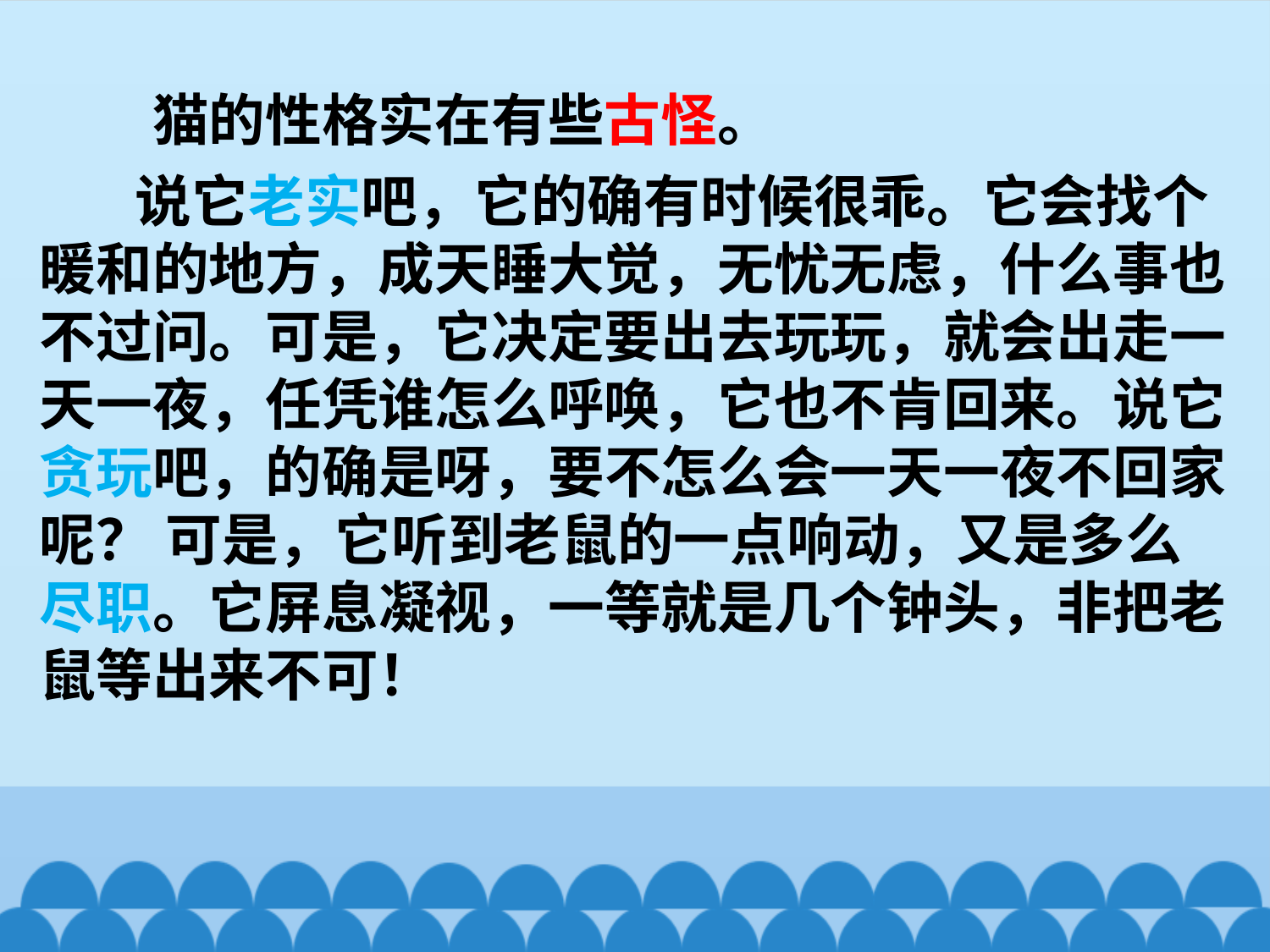

猫的性格实在有些古怪。
         说它老实吧，它的确有时候很乖。它会找个暖和的地方，成天睡大觉，无忧无虑，什么事也不过问。可是，它决定要出去玩玩，就会出走一天一夜，任凭谁怎么呼唤，它也不肯回来。说它贪玩吧，的确是呀，要不怎么会一天一夜不回家呢？ 可是，它听到老鼠的一点响动，又是多么尽职。它屏息凝视，一等就是几个钟头，非把老鼠等出来不可！
4